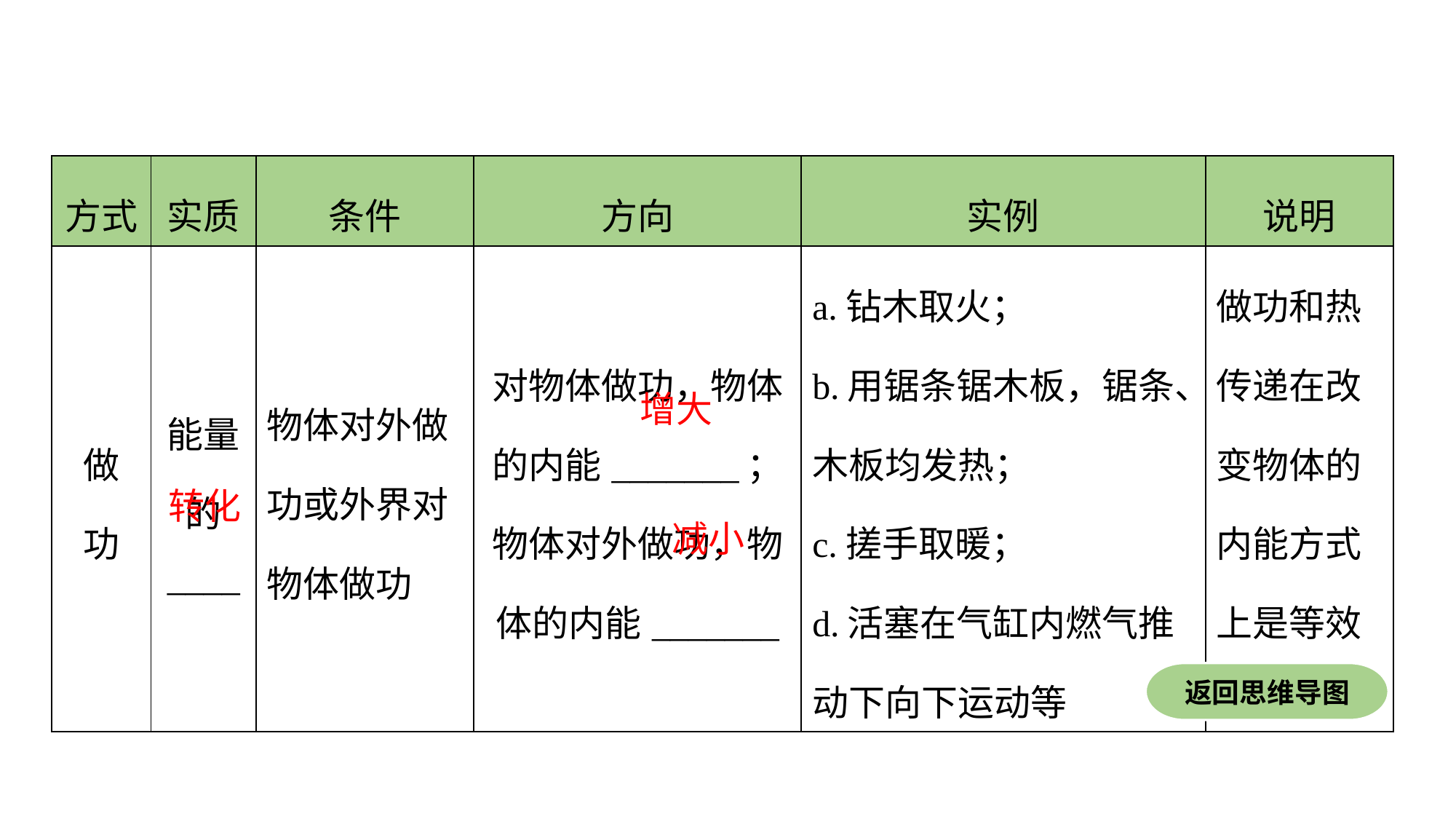

| 方式 | 实质 | 条件 | 方向 | 实例 | 说明 |
| --- | --- | --- | --- | --- | --- |
| 做 功 | 能量的 \_\_\_\_ | 物体对外做功或外界对物体做功 | 对物体做功，物体的内能\_\_\_\_\_\_\_；物体对外做功，物体的内能\_\_\_\_\_\_\_ | a.钻木取火； b.用锯条锯木板，锯条、木板均发热； c.搓手取暖； d.活塞在气缸内燃气推动下向下运动等 | 做功和热传递在改变物体的内能方式上是等效的 |
增大
转化
减小
返回思维导图